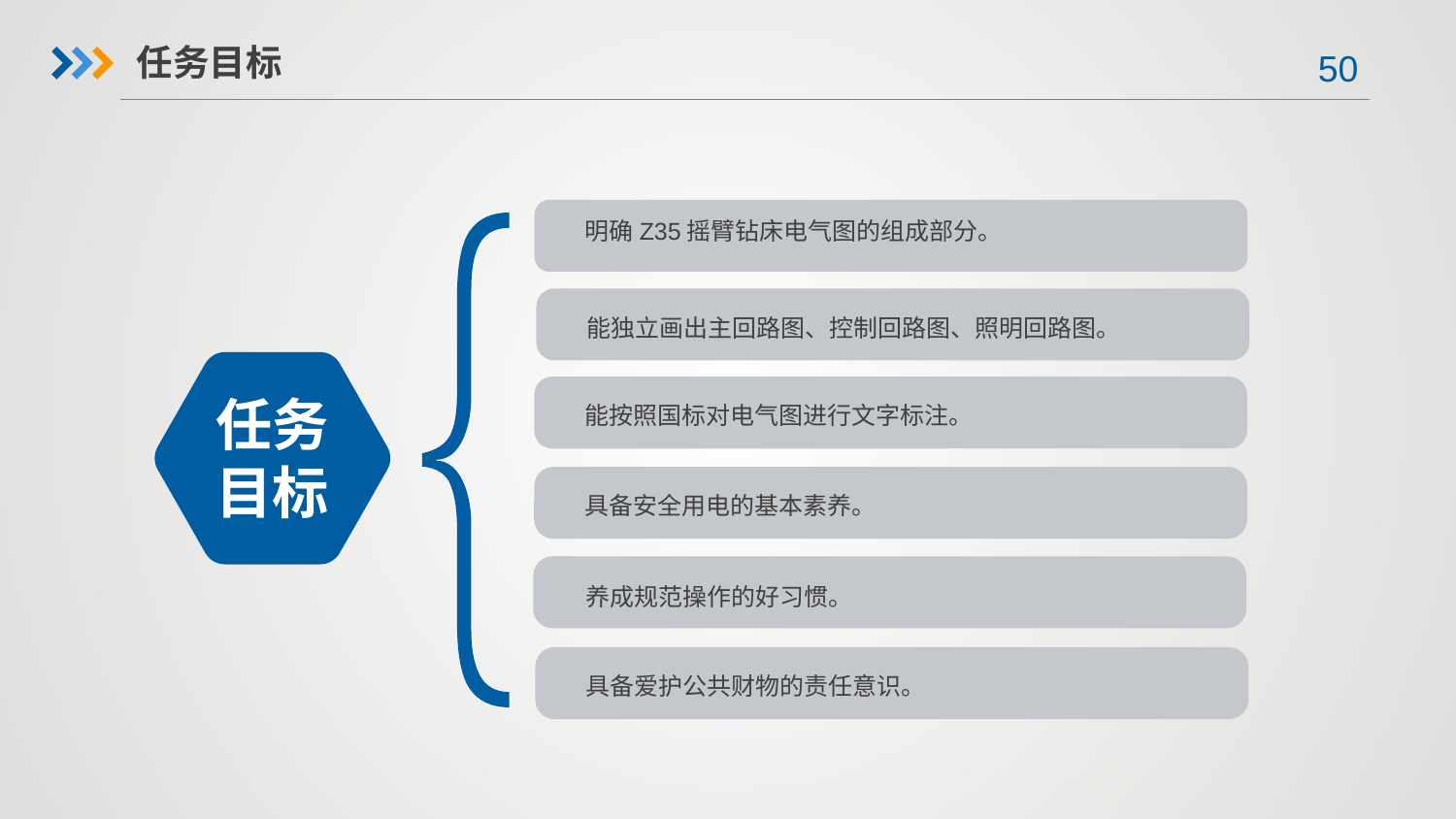

任务目标

明确Z35摇臂钻床电气图的组成部分。

能独立画出主回路图、控制回路图、照明回路图。

任务目标
能按照国标对电气图进行文字标注。

具备安全用电的基本素养。

养成规范操作的好习惯。

具备爱护公共财物的责任意识。